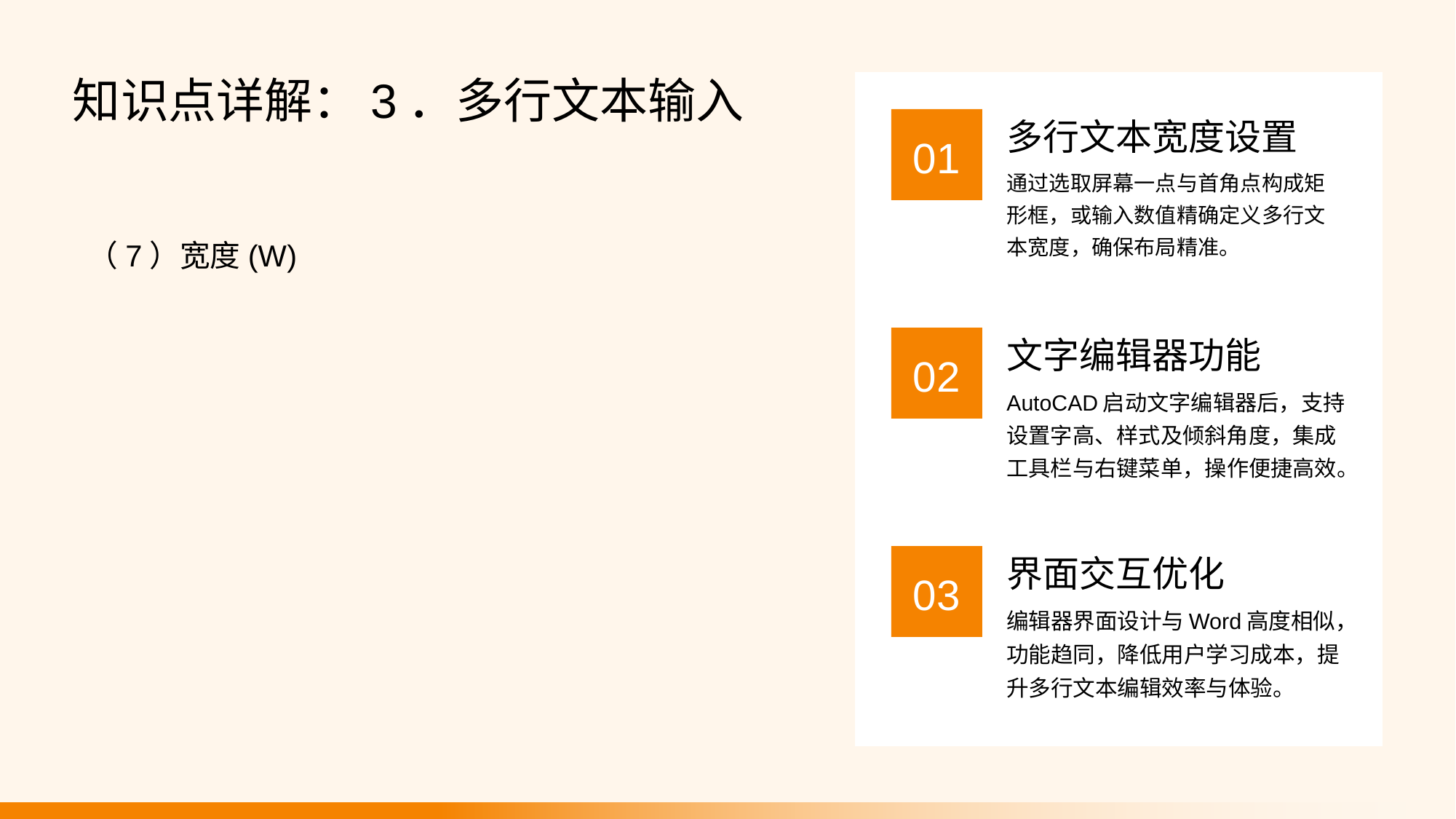

知识点详解：3．多行文本输入

多行文本宽度设置
01
通过选取屏幕一点与首角点构成矩形框，或输入数值精确定义多行文本宽度，确保布局精准。
（7）宽度(W)

文字编辑器功能
02
AutoCAD启动文字编辑器后，支持设置字高、样式及倾斜角度，集成工具栏与右键菜单，操作便捷高效。

界面交互优化
03
编辑器界面设计与Word高度相似，功能趋同，降低用户学习成本，提升多行文本编辑效率与体验。